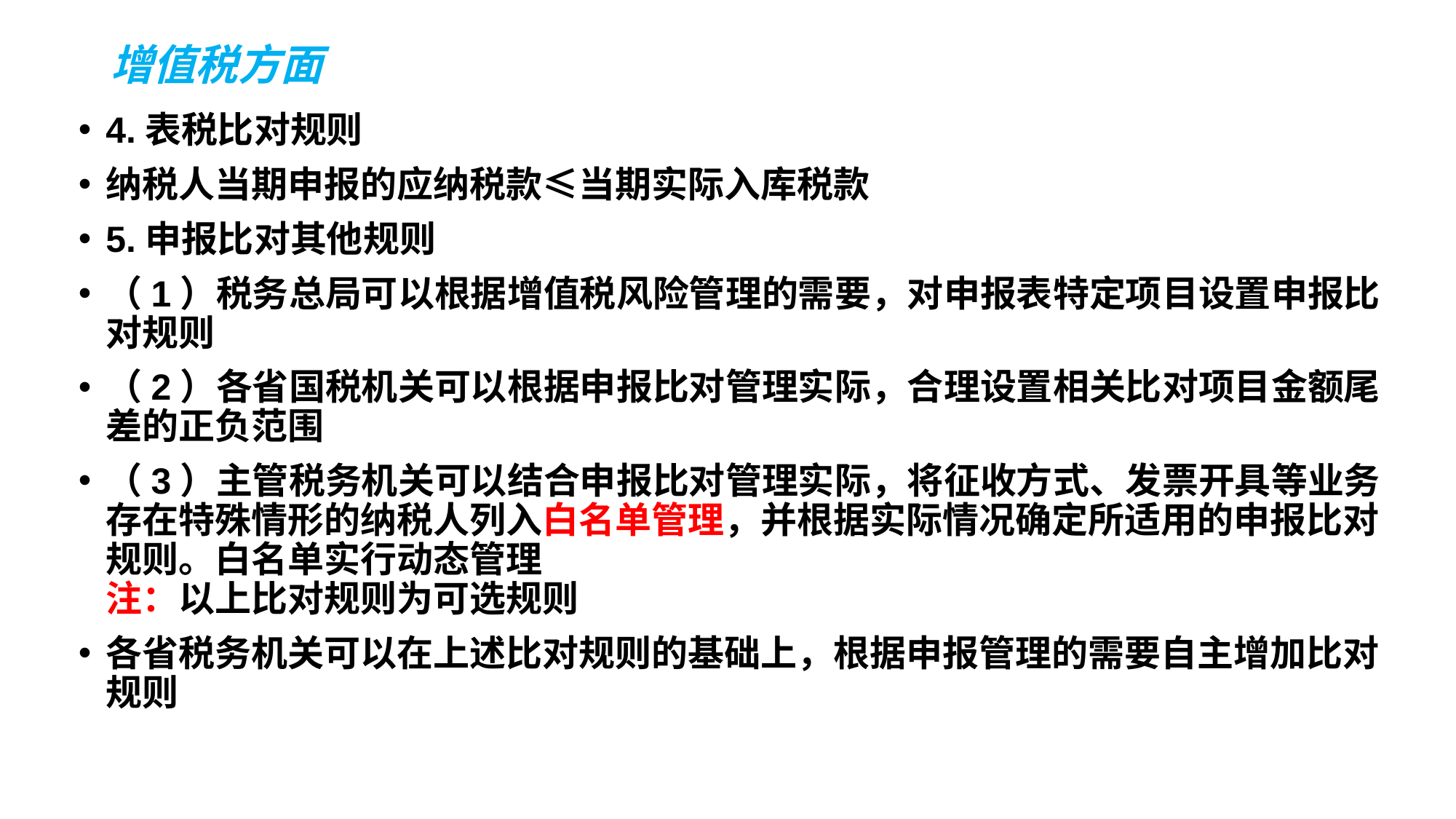

# 增值税方面
4.表税比对规则
纳税人当期申报的应纳税款≤当期实际入库税款
5.申报比对其他规则
（1）税务总局可以根据增值税风险管理的需要，对申报表特定项目设置申报比对规则
（2）各省国税机关可以根据申报比对管理实际，合理设置相关比对项目金额尾差的正负范围
（3）主管税务机关可以结合申报比对管理实际，将征收方式、发票开具等业务存在特殊情形的纳税人列入白名单管理，并根据实际情况确定所适用的申报比对规则。白名单实行动态管理
注：以上比对规则为可选规则
各省税务机关可以在上述比对规则的基础上，根据申报管理的需要自主增加比对规则